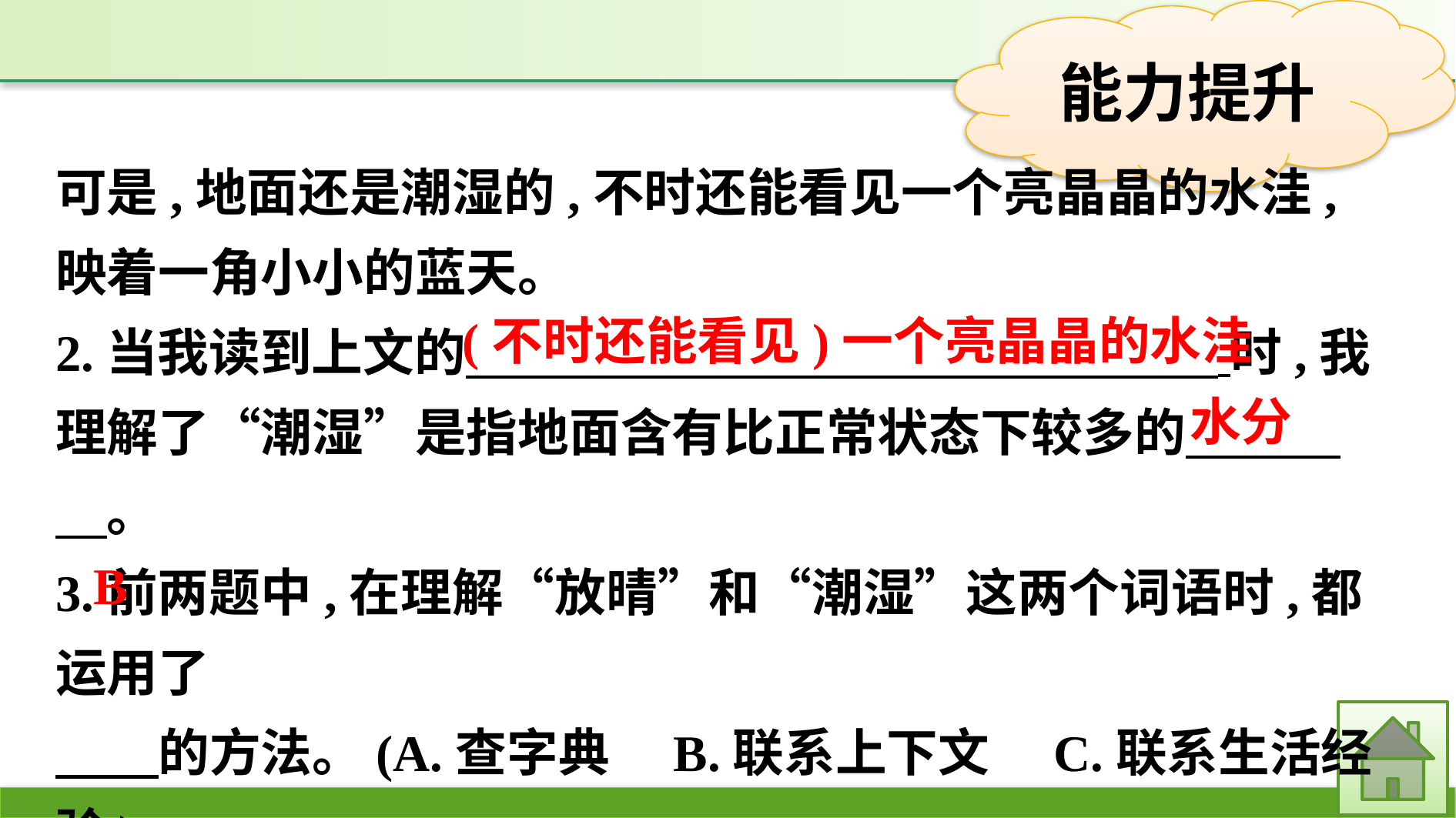

可是,地面还是潮湿的,不时还能看见一个亮晶晶的水洼,映着一角小小的蓝天。
2.当我读到上文的　　　                             　　　　　 时,我理解了“潮湿”是指地面含有比正常状态下较多的　　　　。
3.前两题中,在理解“放晴”和“潮湿”这两个词语时,都运用了
　　的方法。(A.查字典　B.联系上下文　C.联系生活经验)
(不时还能看见)一个亮晶晶的水洼
水分
B